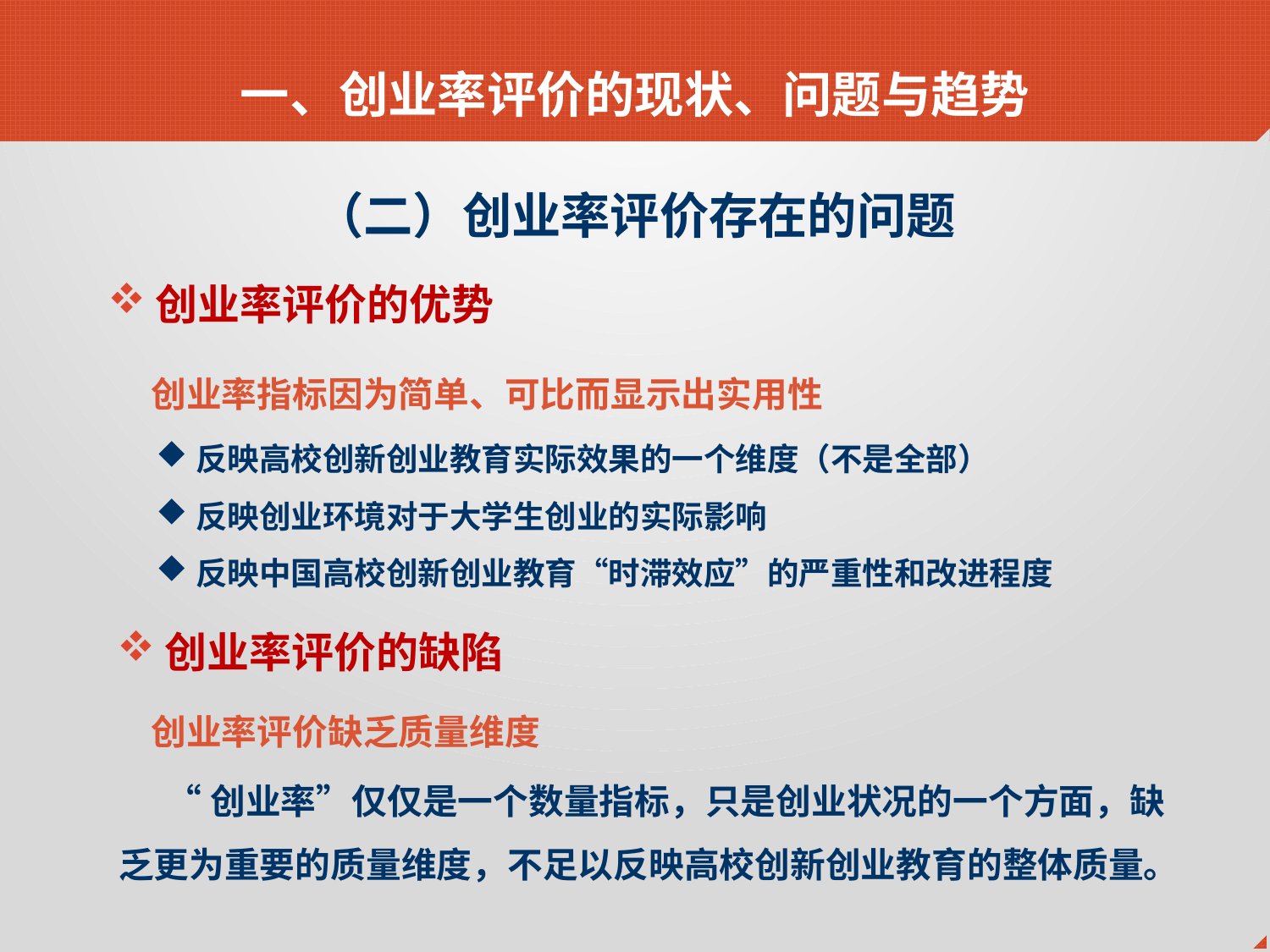

一、创业率评价的现状、问题与趋势
（二）创业率评价存在的问题
创业率评价的优势
     创业率指标因为简单、可比而显示出实用性
反映高校创新创业教育实际效果的一个维度（不是全部）
反映创业环境对于大学生创业的实际影响
反映中国高校创新创业教育“时滞效应”的严重性和改进程度

创业率评价的缺陷
     创业率评价缺乏质量维度
      “创业率”仅仅是一个数量指标，只是创业状况的一个方面，缺乏更为重要的质量维度，不足以反映高校创新创业教育的整体质量。